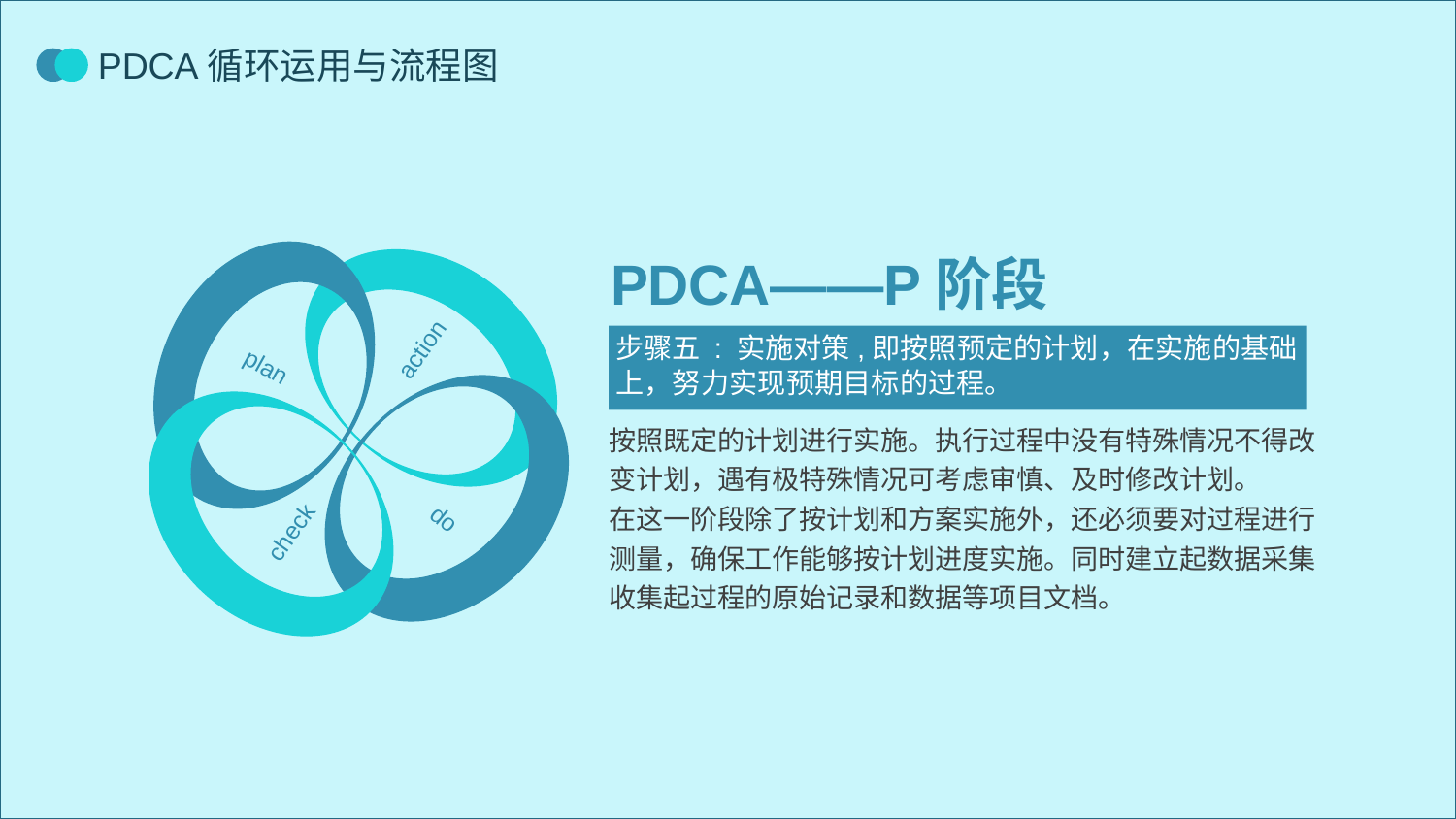

action
plan

do
check
PDCA——P阶段

步骤五 : 实施对策,即按照预定的计划，在实施的基础上，努力实现预期目标的过程。
按照既定的计划进行实施。执行过程中没有特殊情况不得改变计划，遇有极特殊情况可考虑审慎、及时修改计划。
在这一阶段除了按计划和方案实施外，还必须要对过程进行测量，确保工作能够按计划进度实施。同时建立起数据采集收集起过程的原始记录和数据等项目文档。